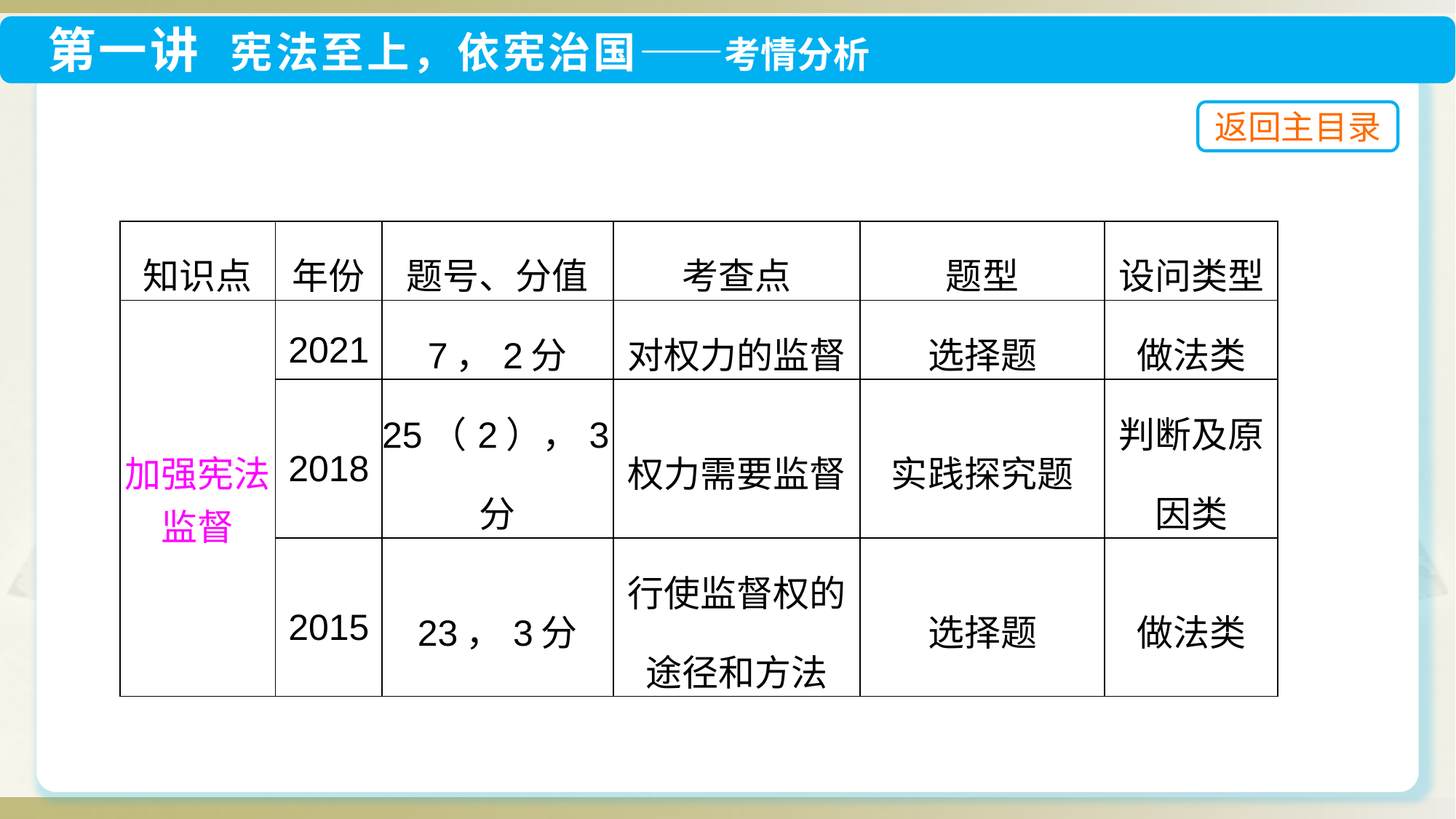

| 知识点 | 年份 | 题号、分值 | 考查点 | 题型 | 设问类型 |
| --- | --- | --- | --- | --- | --- |
| 加强宪法监督 | 2021 | 7，2分 | 对权力的监督 | 选择题 | 做法类 |
|  | 2018 | 25（2），3分 | 权力需要监督 | 实践探究题 | 判断及原因类 |
|  | 2015 | 23，3分 | 行使监督权的途径和方法 | 选择题 | 做法类 |